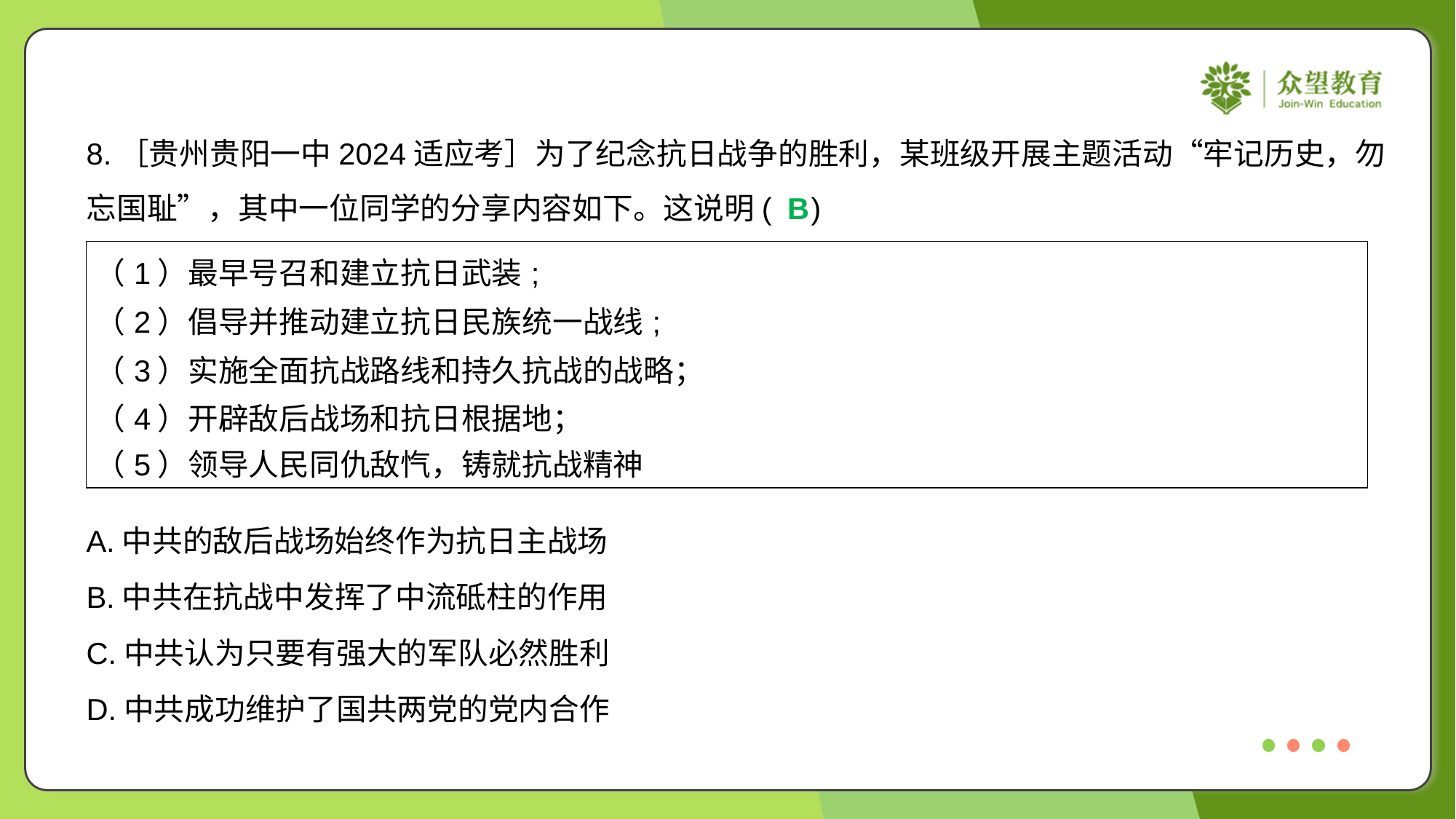

8.［贵州贵阳一中2024适应考］为了纪念抗日战争的胜利，某班级开展主题活动“牢记历史，勿
忘国耻”，其中一位同学的分享内容如下。这说明(     )
B
| （1）最早号召和建立抗日武装; （2）倡导并推动建立抗日民族统一战线; （3）实施全面抗战路线和持久抗战的战略； （4）开辟敌后战场和抗日根据地； （5）领导人民同仇敌忾，铸就抗战精神 |
| --- |
A.中共的敌后战场始终作为抗日主战场
B.中共在抗战中发挥了中流砥柱的作用
C.中共认为只要有强大的军队必然胜利
D.中共成功维护了国共两党的党内合作